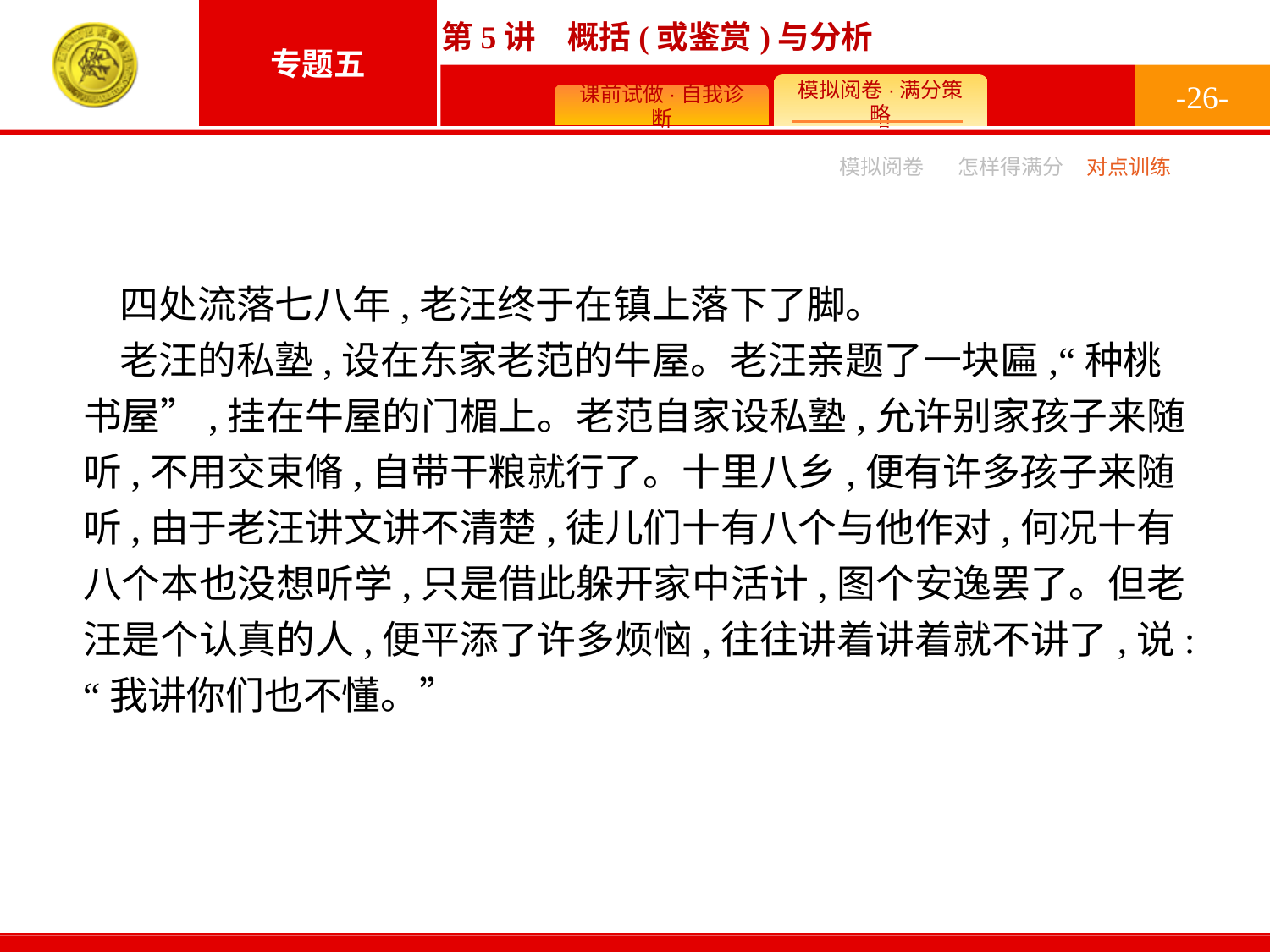

-26-
模拟阅卷
怎样得满分
对点训练
四处流落七八年,老汪终于在镇上落下了脚。
老汪的私塾,设在东家老范的牛屋。老汪亲题了一块匾,“种桃书屋”,挂在牛屋的门楣上。老范自家设私塾,允许别家孩子来随听,不用交束脩,自带干粮就行了。十里八乡,便有许多孩子来随听,由于老汪讲文讲不清楚,徒儿们十有八个与他作对,何况十有八个本也没想听学,只是借此躲开家中活计,图个安逸罢了。但老汪是个认真的人,便平添了许多烦恼,往往讲着讲着就不讲了,说:“我讲你们也不懂。”